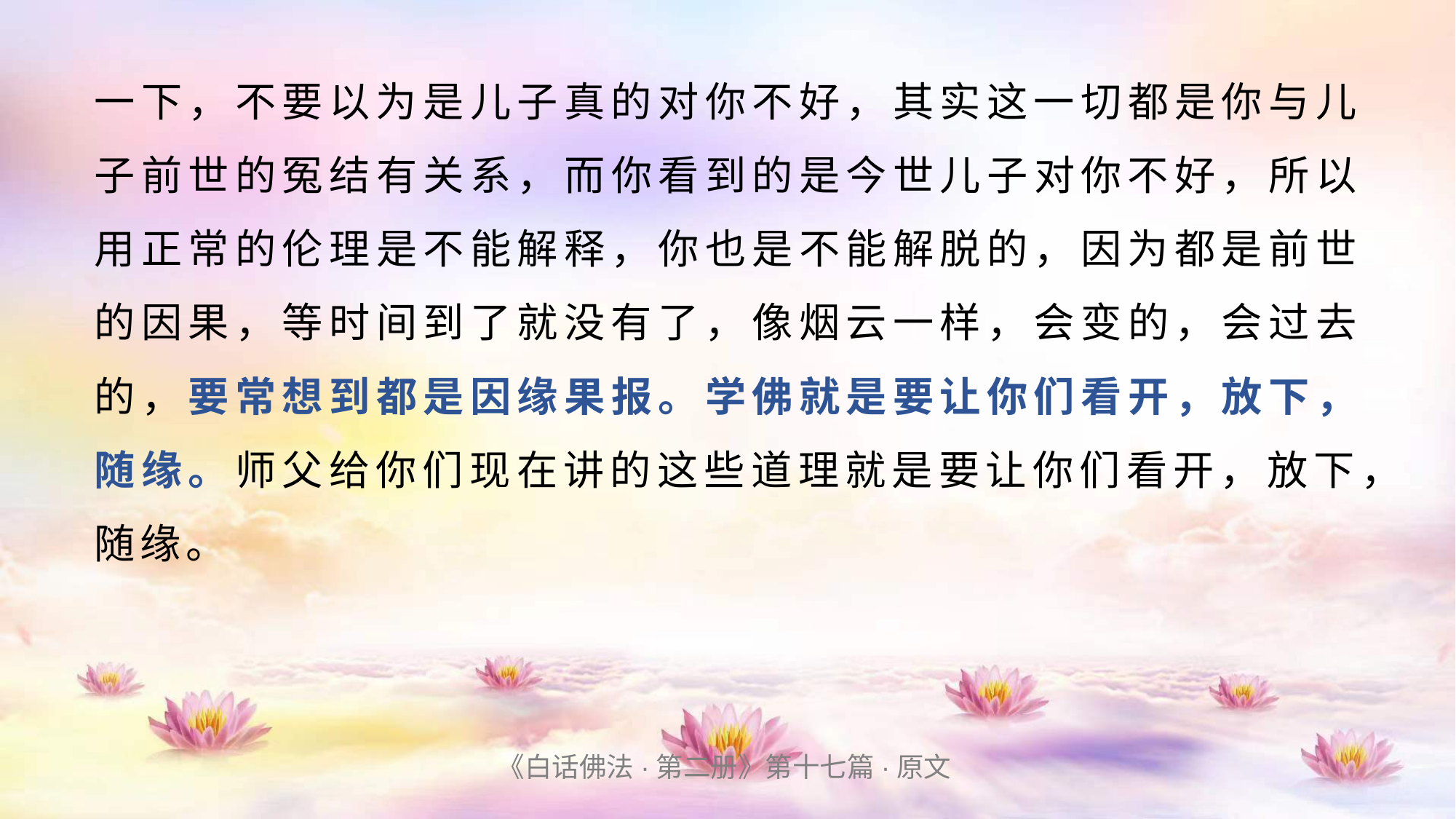

# 一下，不要以为是儿子真的对你不好，其实这一切都是你与儿子前世的冤结有关系，而你看到的是今世儿子对你不好，所以用正常的伦理是不能解释，你也是不能解脱的，因为都是前世的因果，等时间到了就没有了，像烟云一样，会变的，会过去的，要常想到都是因缘果报。学佛就是要让你们看开，放下，随缘。师父给你们现在讲的这些道理就是要让你们看开，放下，随缘。
《白话佛法·第二册》第十七篇·原文